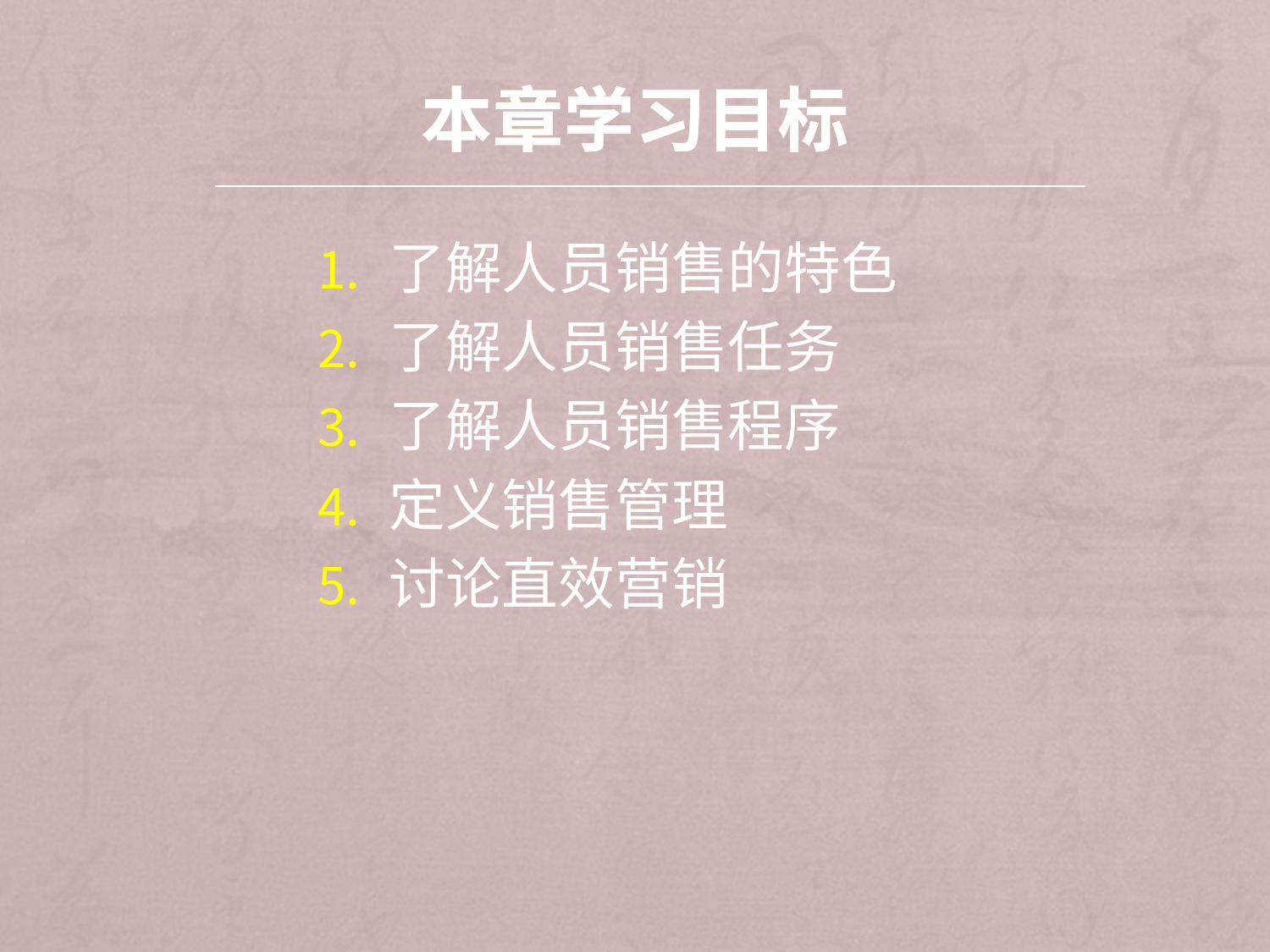

# 本章学习目标
了解人员销售的特色
了解人员销售任务
了解人员销售程序
定义销售管理
讨论直效营销